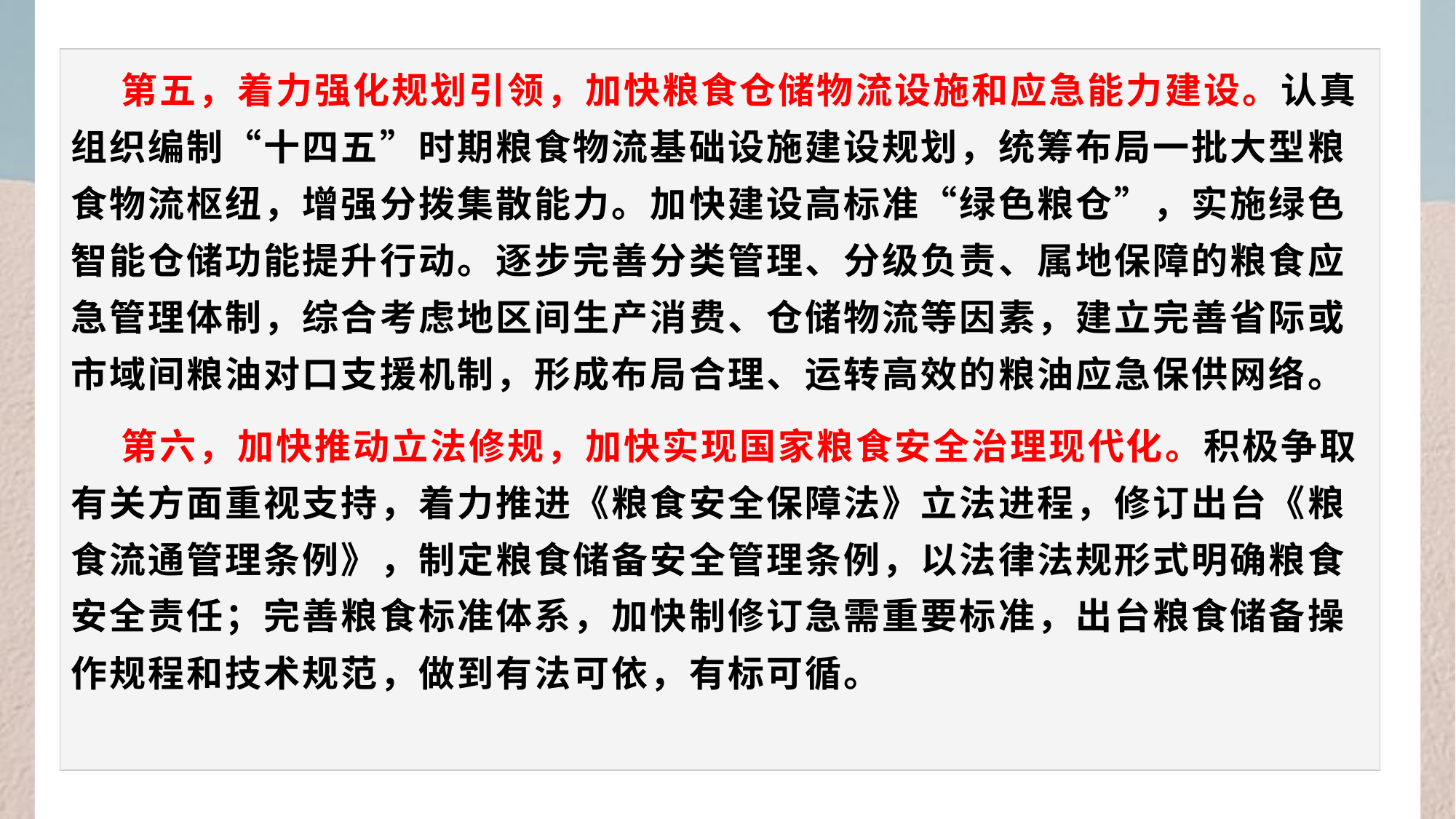

第五，着力强化规划引领，加快粮食仓储物流设施和应急能力建设。认真组织编制“十四五”时期粮食物流基础设施建设规划，统筹布局一批大型粮食物流枢纽，增强分拨集散能力。加快建设高标准“绿色粮仓”，实施绿色智能仓储功能提升行动。逐步完善分类管理、分级负责、属地保障的粮食应急管理体制，综合考虑地区间生产消费、仓储物流等因素，建立完善省际或市域间粮油对口支援机制，形成布局合理、运转高效的粮油应急保供网络。
    第六，加快推动立法修规，加快实现国家粮食安全治理现代化。积极争取有关方面重视支持，着力推进《粮食安全保障法》立法进程，修订出台《粮食流通管理条例》，制定粮食储备安全管理条例，以法律法规形式明确粮食安全责任；完善粮食标准体系，加快制修订急需重要标准，出台粮食储备操作规程和技术规范，做到有法可依，有标可循。